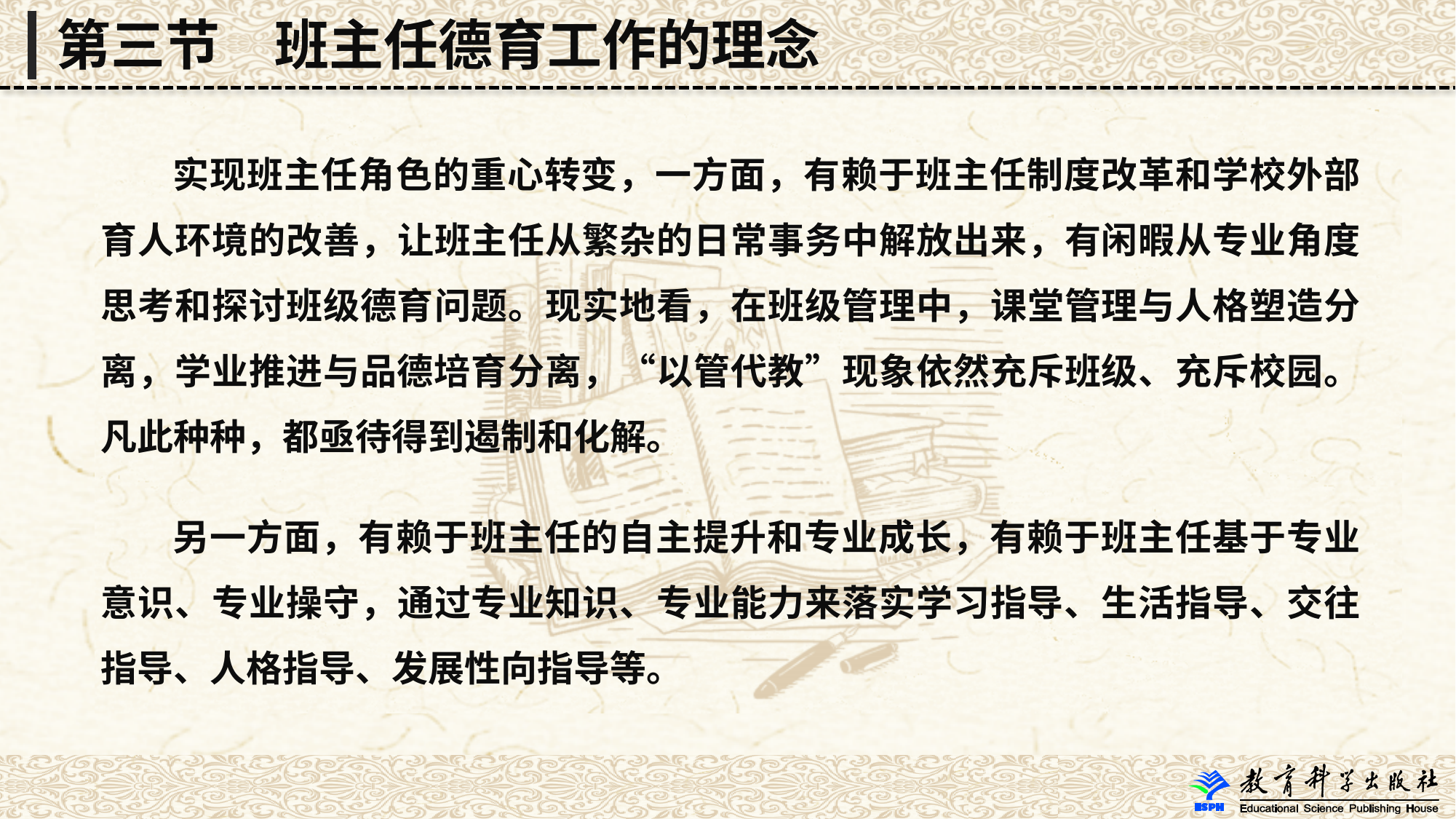

第三节　班主任德育工作的理念

       实现班主任角色的重心转变，一方面，有赖于班主任制度改革和学校外部育人环境的改善，让班主任从繁杂的日常事务中解放出来，有闲暇从专业角度思考和探讨班级德育问题。现实地看，在班级管理中，课堂管理与人格塑造分离，学业推进与品德培育分离，“以管代教”现象依然充斥班级、充斥校园。凡此种种，都亟待得到遏制和化解。

       另一方面，有赖于班主任的自主提升和专业成长，有赖于班主任基于专业意识、专业操守，通过专业知识、专业能力来落实学习指导、生活指导、交往指导、人格指导、发展性向指导等。